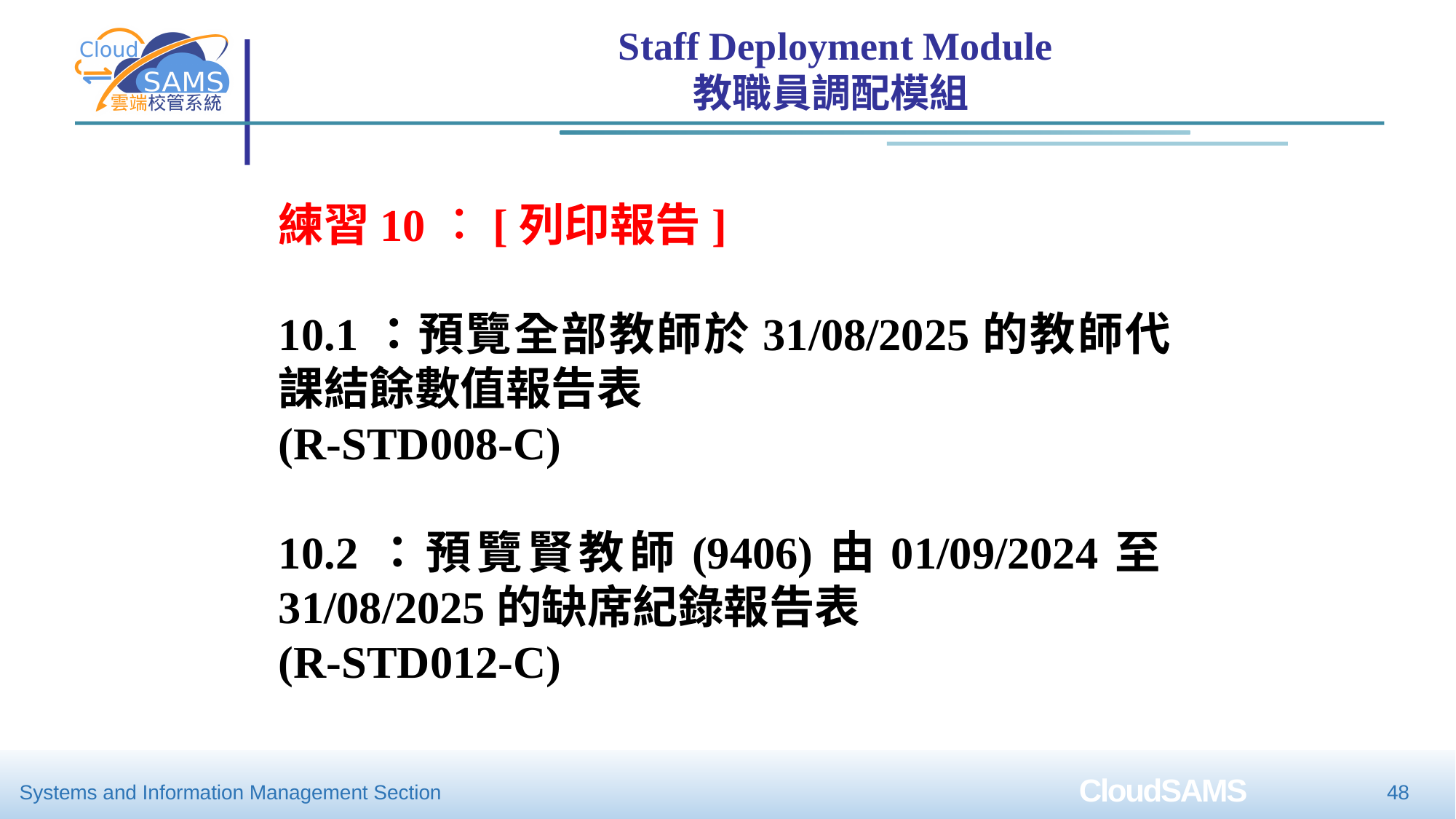

Staff Deployment Module
教職員調配模組
練習10︰[列印報告]

10.1：預覽全部教師於31/08/2025的教師代課結餘數值報告表
(R-STD008-C)

10.2：預覽賢教師(9406)由01/09/2024至31/08/2025的缺席紀錄報告表
(R-STD012-C)

48